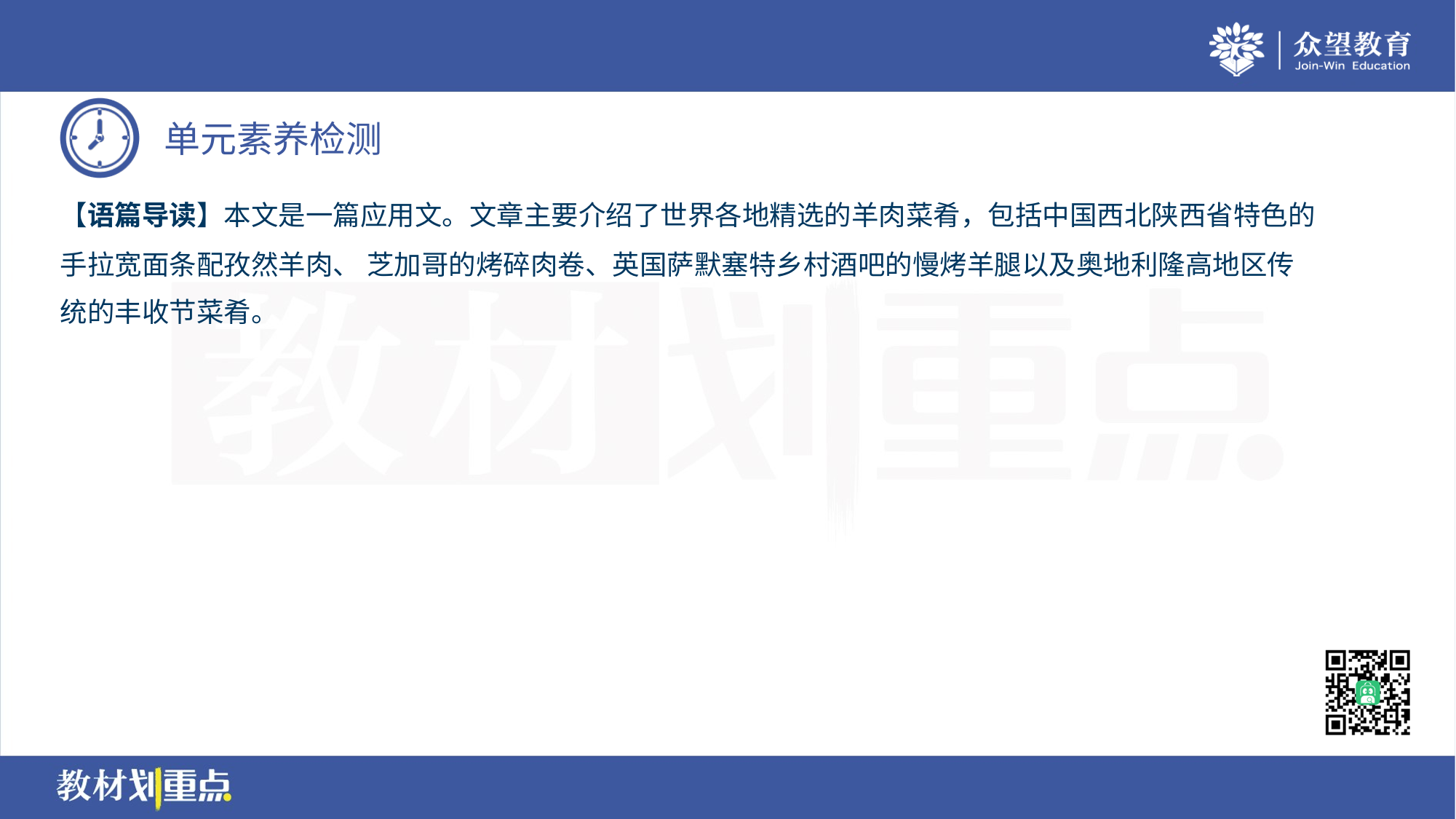

【语篇导读】本文是一篇应用文。文章主要介绍了世界各地精选的羊肉菜肴，包括中国西北陕西省特色的
手拉宽面条配孜然羊肉、 芝加哥的烤碎肉卷、英国萨默塞特乡村酒吧的慢烤羊腿以及奥地利隆高地区传
统的丰收节菜肴。